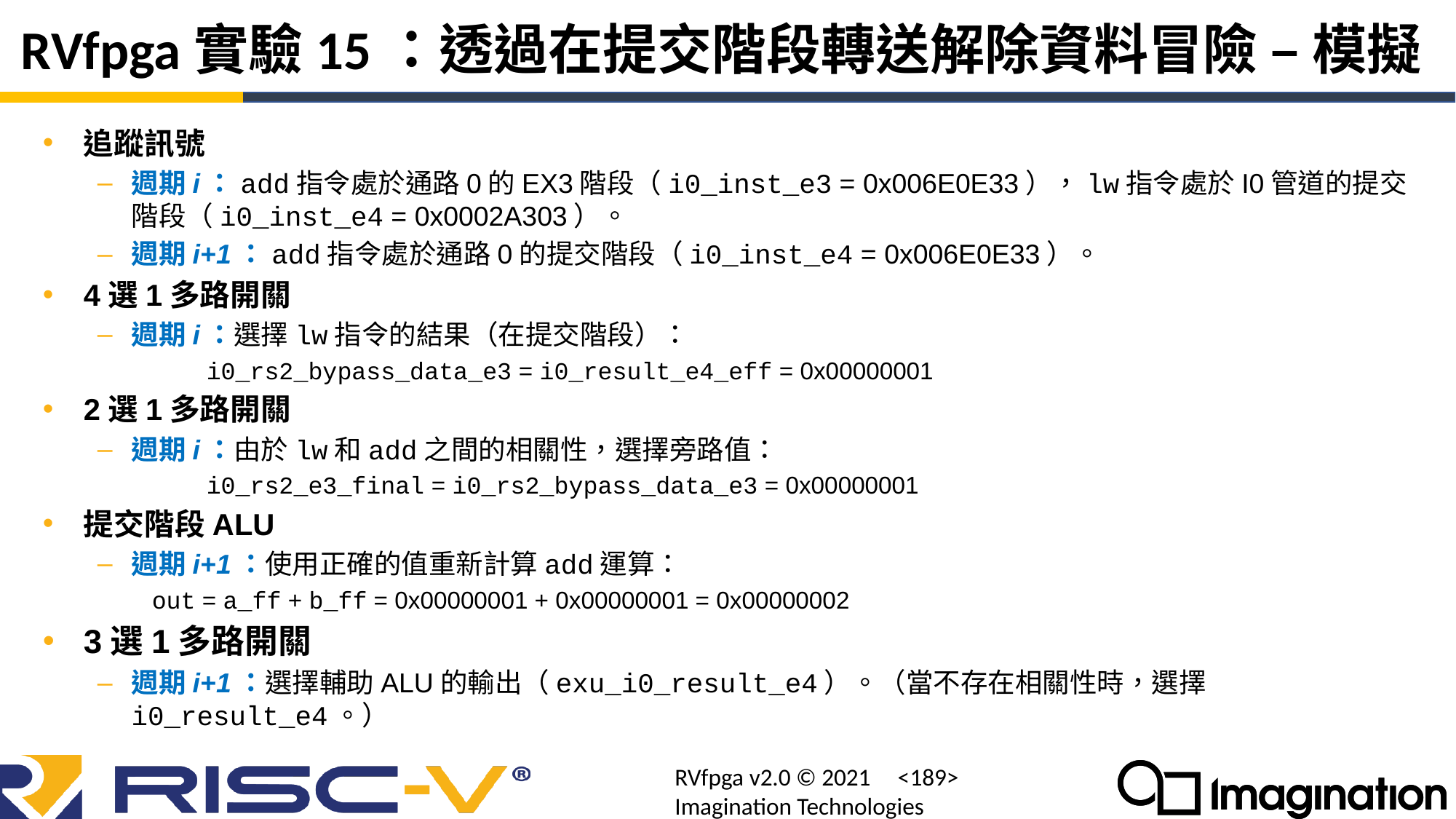

# RVfpga實驗15：透過在提交階段轉送解除資料冒險 – 模擬
追蹤訊號
週期i：add指令處於通路0的EX3階段（i0_inst_e3 = 0x006E0E33），lw指令處於I0管道的提交階段（i0_inst_e4 = 0x0002A303）。
週期i+1：add指令處於通路0的提交階段（i0_inst_e4 = 0x006E0E33）。
4選1多路開關
週期i：選擇lw指令的結果（在提交階段）：
	i0_rs2_bypass_data_e3 = i0_result_e4_eff = 0x00000001
2選1多路開關
週期i：由於lw和add之間的相關性，選擇旁路值：
	i0_rs2_e3_final = i0_rs2_bypass_data_e3 = 0x00000001
提交階段ALU
週期i+1：使用正確的值重新計算add運算：
out = a_ff + b_ff = 0x00000001 + 0x00000001 = 0x00000002
3選1多路開關
週期i+1：選擇輔助ALU的輸出（exu_i0_result_e4）。（當不存在相關性時，選擇i0_result_e4。）